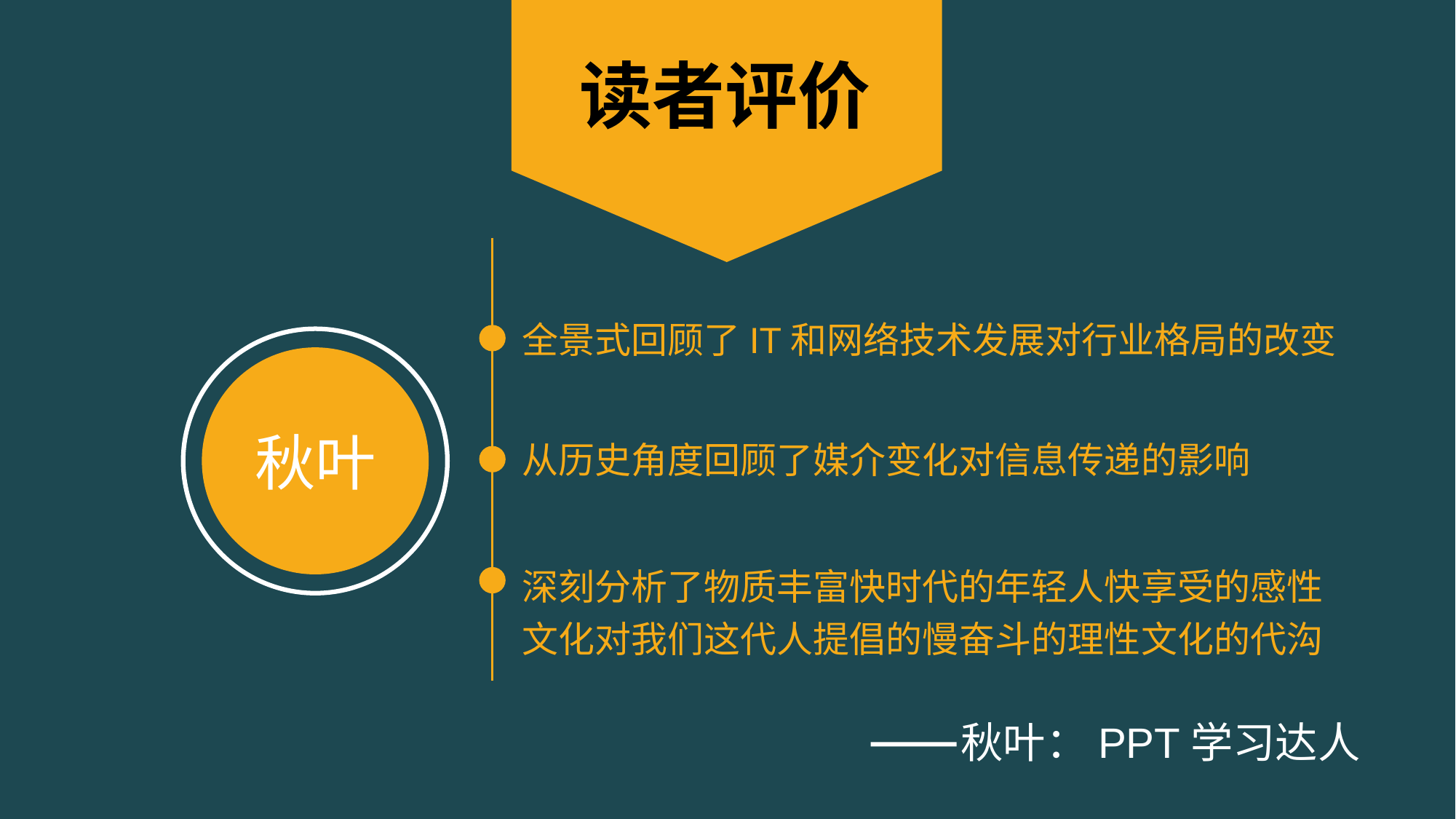

读者评价

全景式回顾了IT和网络技术发展对行业格局的改变

秋叶
从历史角度回顾了媒介变化对信息传递的影响
深刻分析了物质丰富快时代的年轻人快享受的感性
文化对我们这代人提倡的慢奋斗的理性文化的代沟
秋叶：PPT学习达人